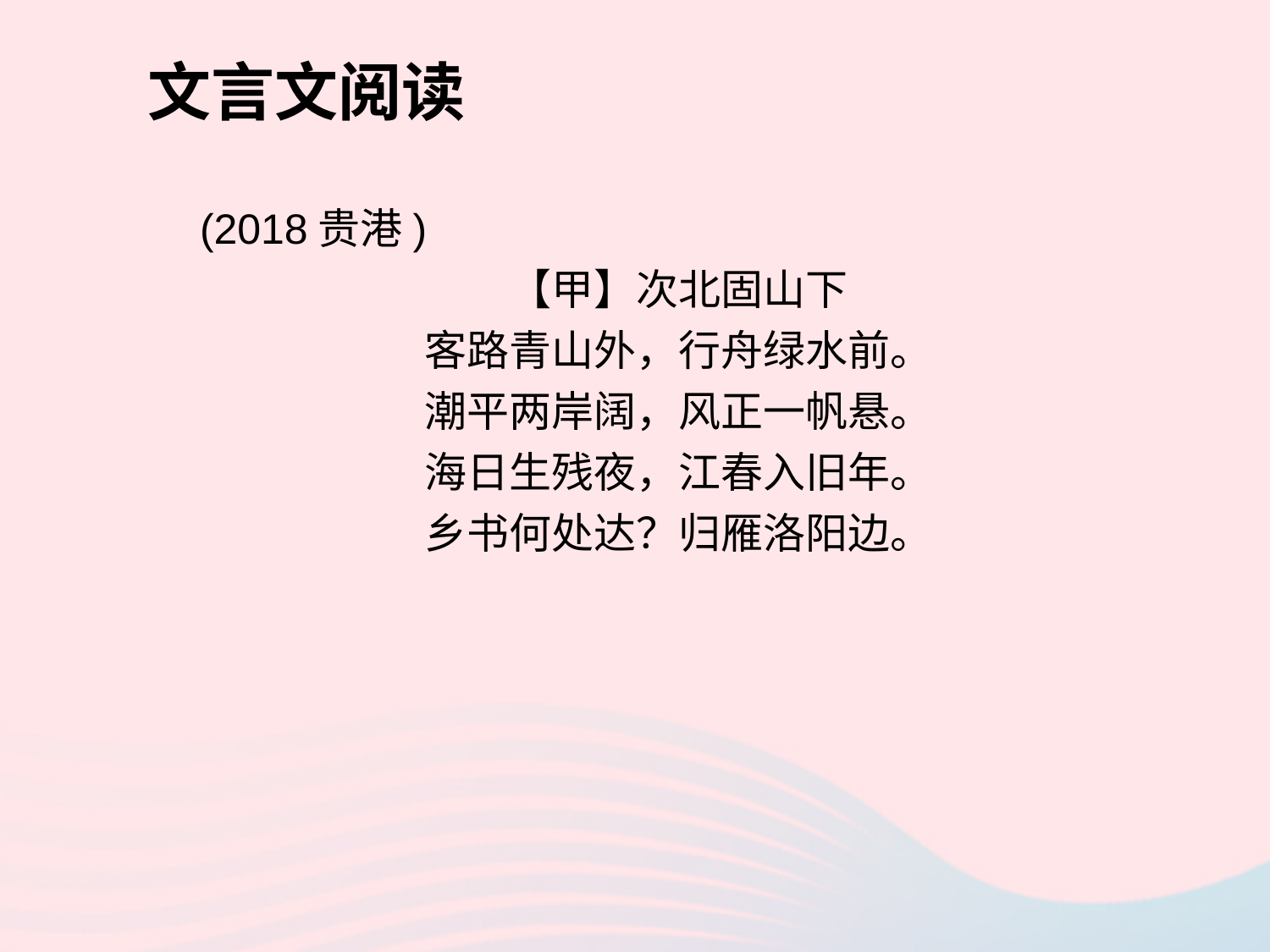

文言文阅读
(2018贵港)
【甲】次北固山下
客路青山外，行舟绿水前。
潮平两岸阔，风正一帆悬。
海日生残夜，江春入旧年。
乡书何处达？归雁洛阳边。